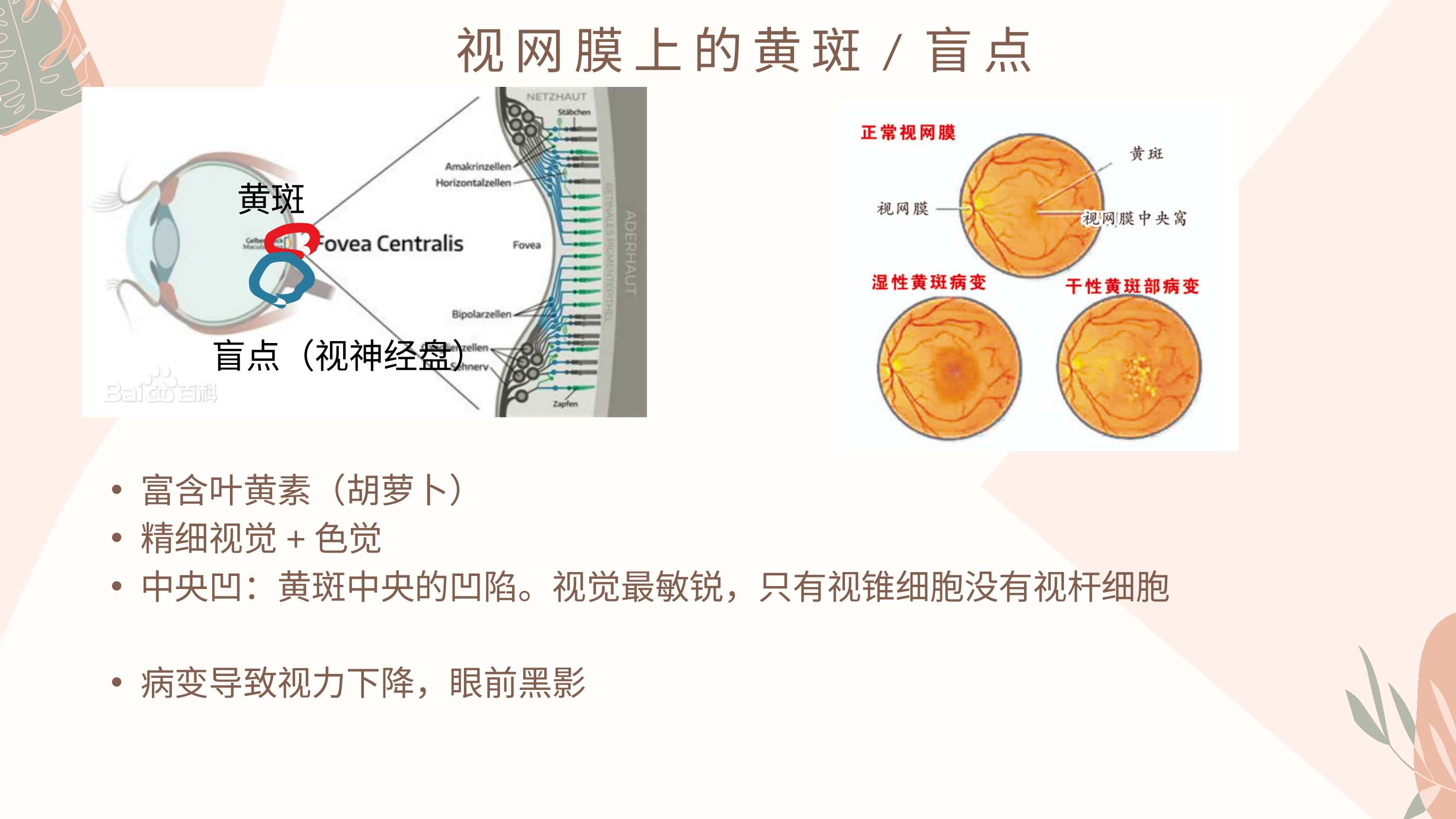

视网膜上的黄斑/盲点

黄斑

盲点（视神经盘）
富含叶黄素（胡萝卜）
精细视觉+色觉
中央凹：黄斑中央的凹陷。视觉最敏锐，只有视锥细胞没有视杆细胞

病变导致视力下降，眼前黑影